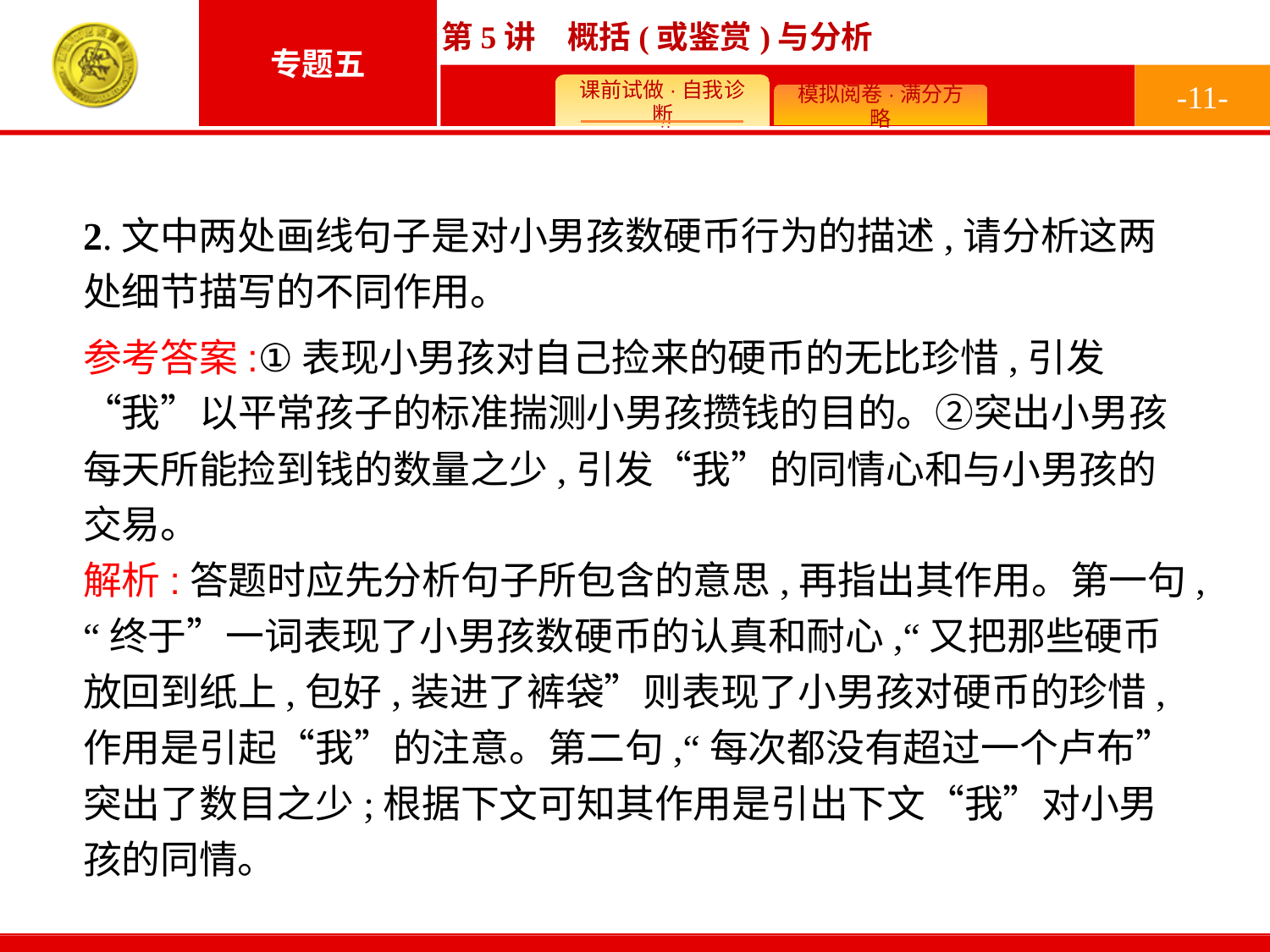

-11-
2.文中两处画线句子是对小男孩数硬币行为的描述,请分析这两处细节描写的不同作用。
参考答案:①表现小男孩对自己捡来的硬币的无比珍惜,引发“我”以平常孩子的标准揣测小男孩攒钱的目的。②突出小男孩每天所能捡到钱的数量之少,引发“我”的同情心和与小男孩的交易。
解析:答题时应先分析句子所包含的意思,再指出其作用。第一句,“终于”一词表现了小男孩数硬币的认真和耐心,“又把那些硬币放回到纸上,包好,装进了裤袋”则表现了小男孩对硬币的珍惜,作用是引起“我”的注意。第二句,“每次都没有超过一个卢布”突出了数目之少;根据下文可知其作用是引出下文“我”对小男孩的同情。